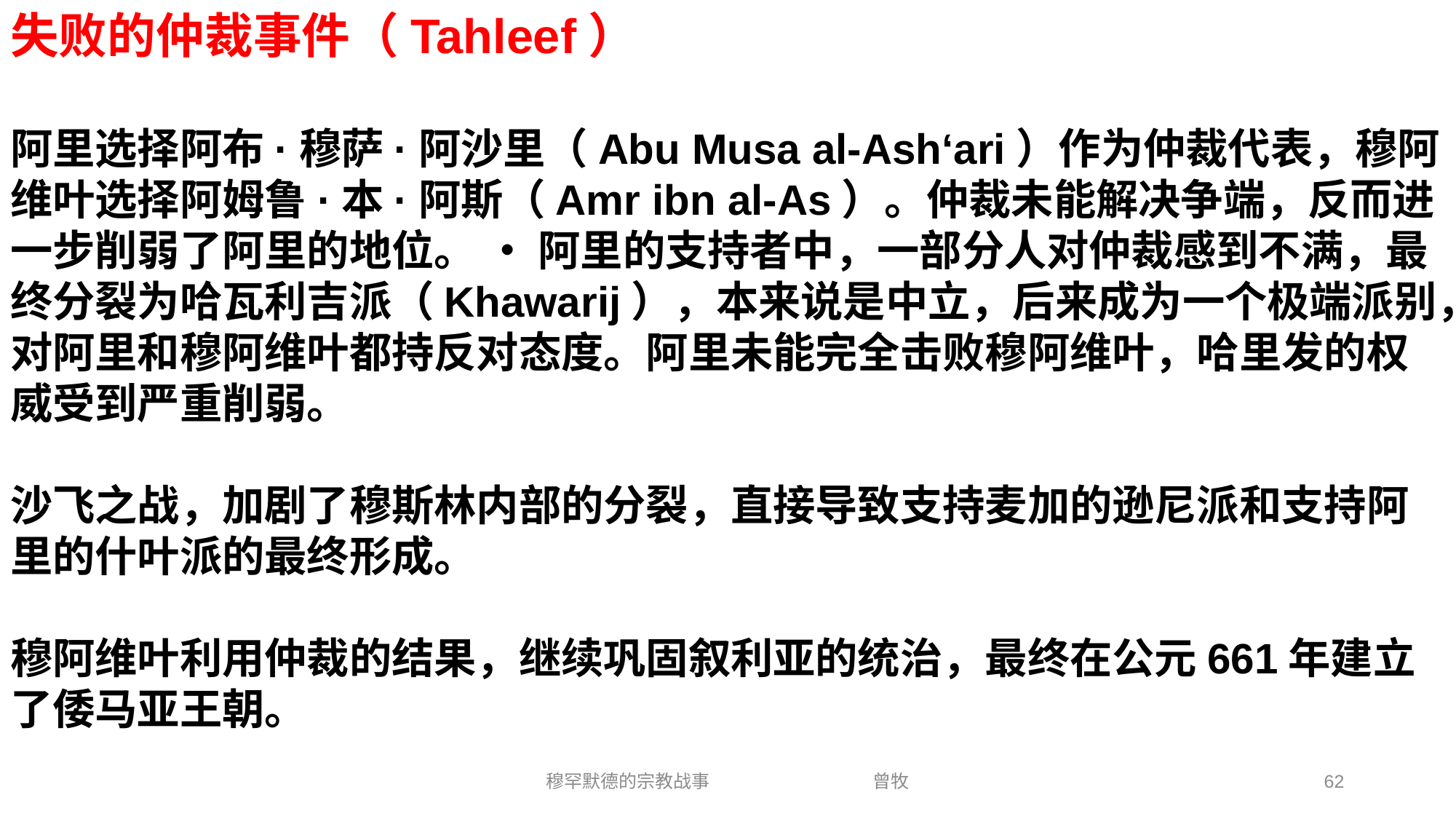

失败的仲裁事件（Tahleef）

阿里选择阿布·穆萨·阿沙里（Abu Musa al-Ash‘ari）作为仲裁代表，穆阿维叶选择阿姆鲁·本·阿斯（Amr ibn al-As）。仲裁未能解决争端，反而进一步削弱了阿里的地位。 • 阿里的支持者中，一部分人对仲裁感到不满，最终分裂为哈瓦利吉派（Khawarij），本来说是中立，后来成为一个极端派别，对阿里和穆阿维叶都持反对态度。阿里未能完全击败穆阿维叶，哈里发的权威受到严重削弱。

沙飞之战，加剧了穆斯林内部的分裂，直接导致支持麦加的逊尼派和支持阿里的什叶派的最终形成。

穆阿维叶利用仲裁的结果，继续巩固叙利亚的统治，最终在公元661年建立了倭马亚王朝。
穆罕默德的宗教战事                             曾牧
62